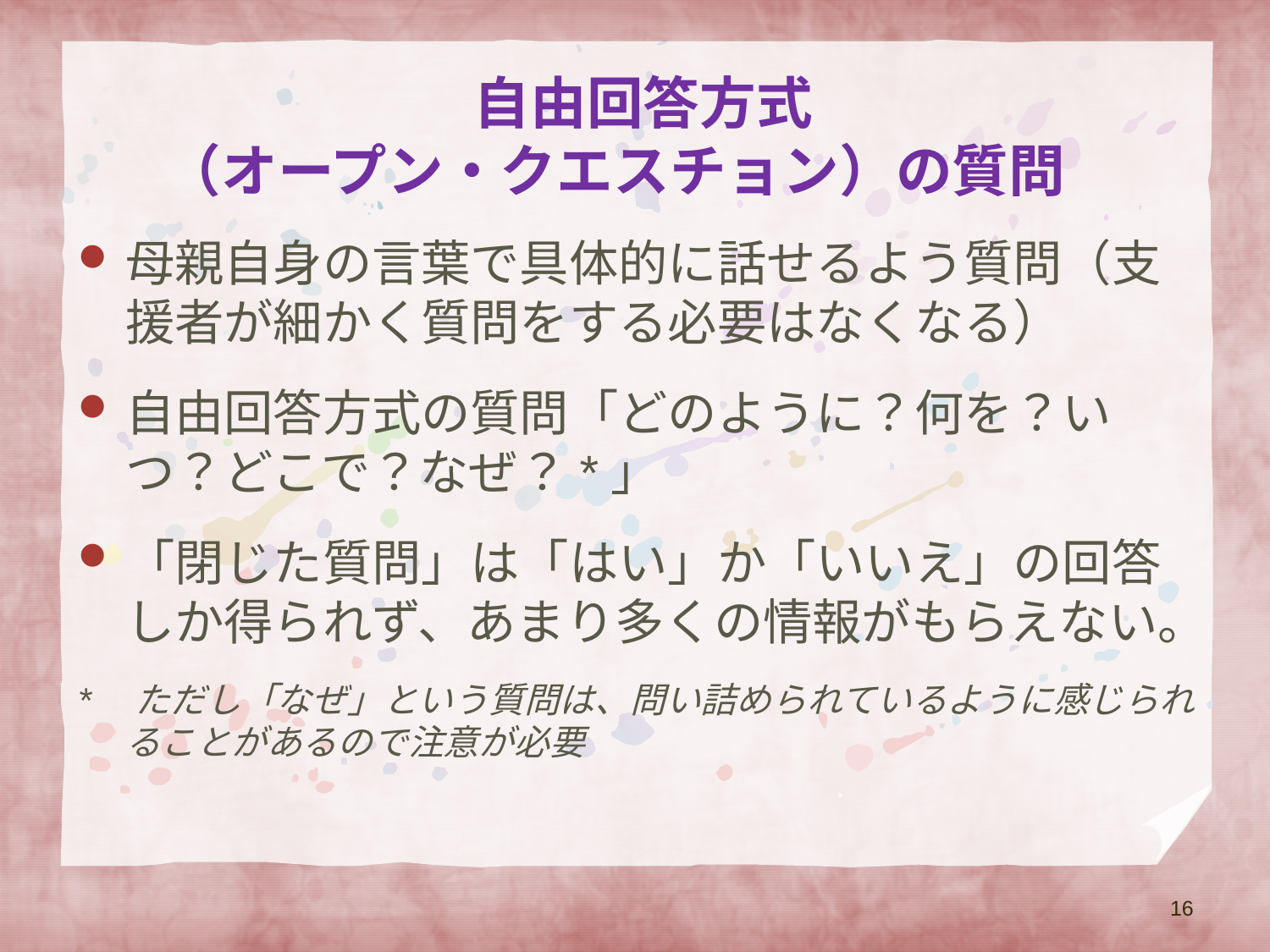

# 自由回答方式 （オープン・クエスチョン）の質問
母親自身の言葉で具体的に話せるよう質問（支援者が細かく質問をする必要はなくなる）
自由回答方式の質問「どのように？何を？いつ？どこで？なぜ？*」
「閉じた質問」は「はい」か「いいえ」の回答しか得られず、あまり多くの情報がもらえない。
*　ただし「なぜ」という質問は、問い詰められているように感じられることがあるので注意が必要
16